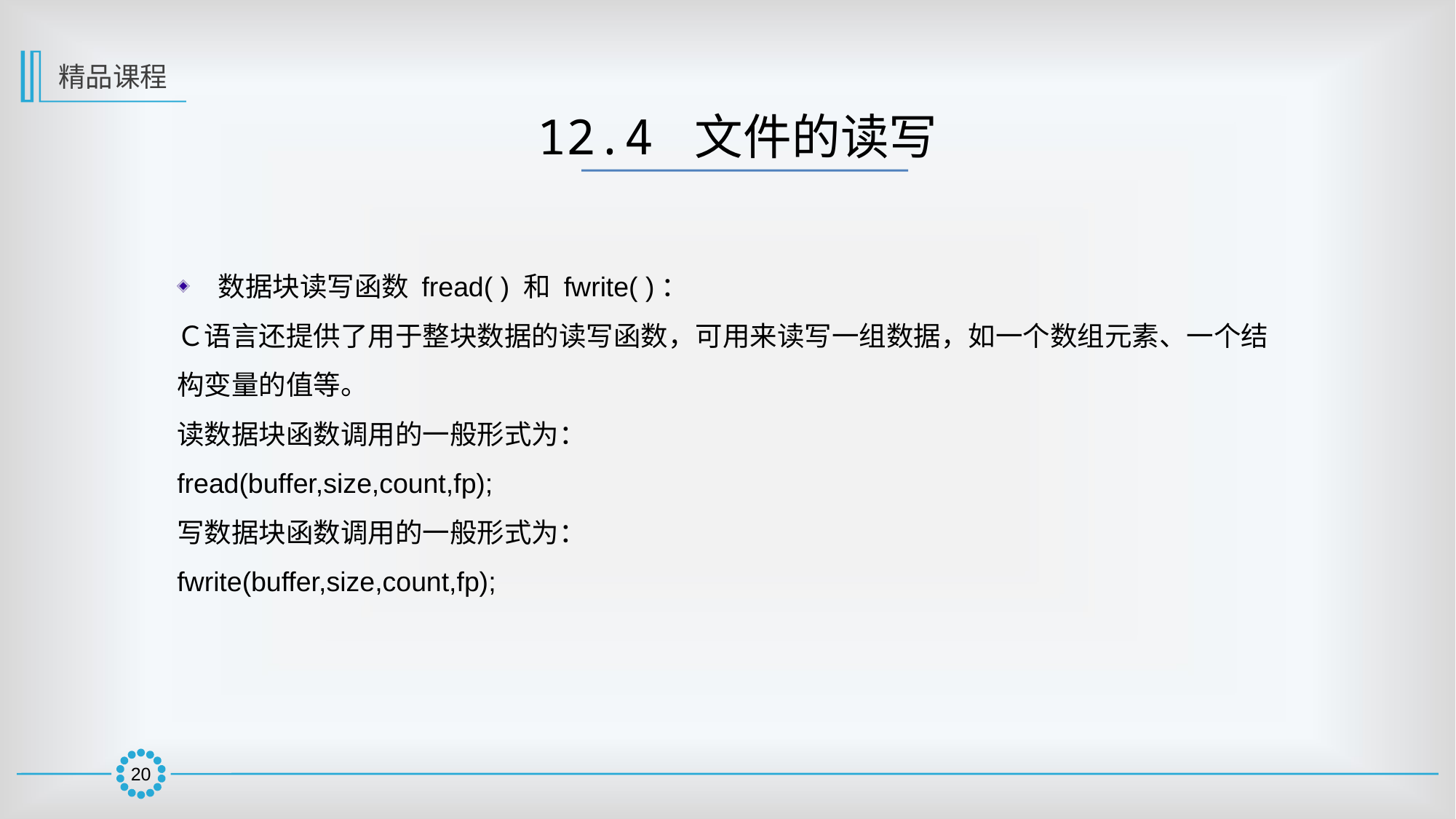

精品课程
12.4 文件的读写

数据块读写函数 fread( ) 和 fwrite( )：
Ｃ语言还提供了用于整块数据的读写函数，可用来读写一组数据，如一个数组元素、一个结构变量的值等。
读数据块函数调用的一般形式为：
fread(buffer,size,count,fp);
写数据块函数调用的一般形式为：
fwrite(buffer,size,count,fp);

20